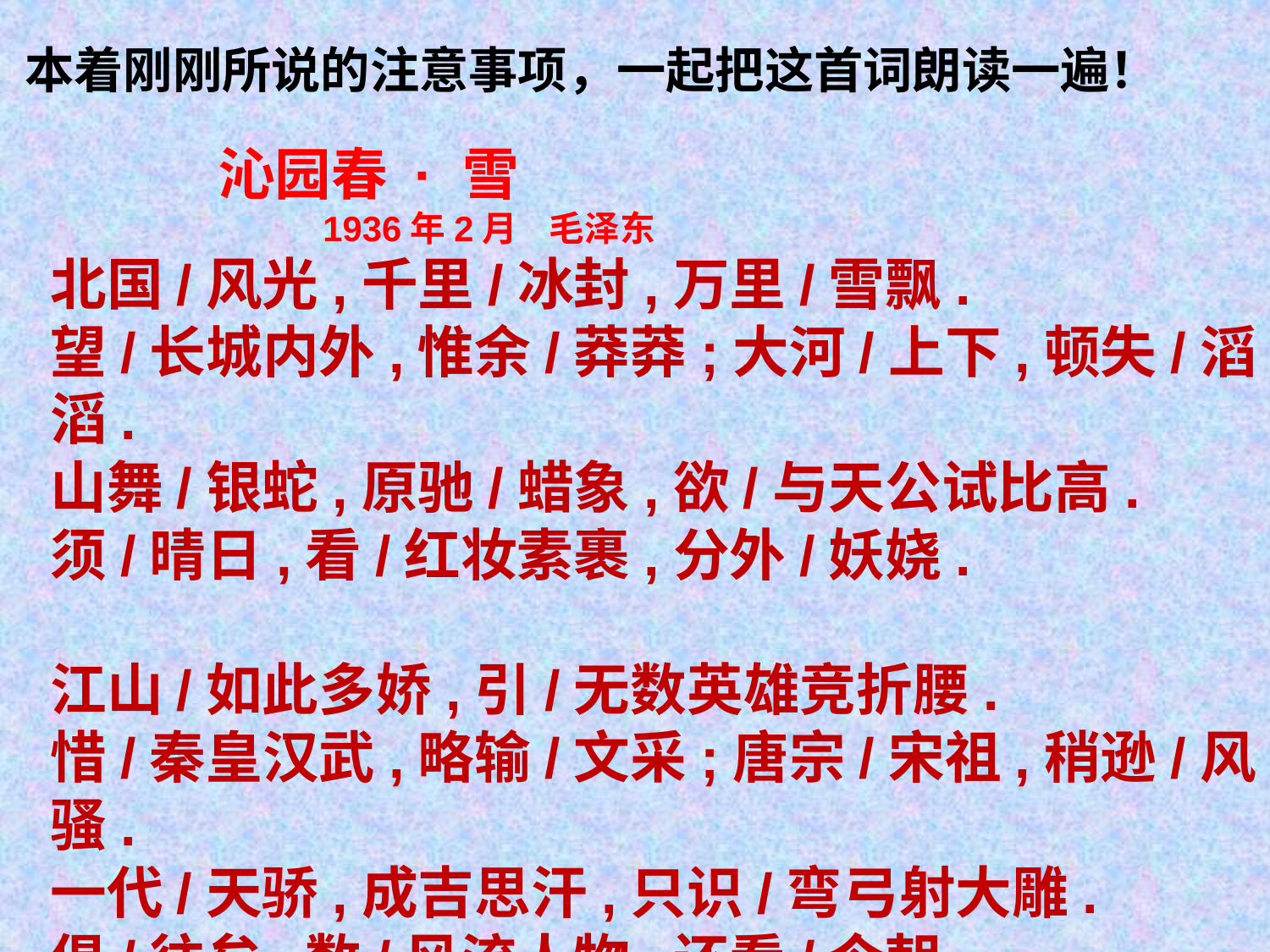

本着刚刚所说的注意事项，一起把这首词朗读一遍！
            沁园春 · 雪
                            1936年2月    毛泽东
北国/风光,千里/冰封,万里/雪飘.
望/长城内外,惟余/莽莽;大河/上下,顿失/滔滔.
山舞/银蛇,原驰/蜡象,欲/与天公试比高.
须/晴日,看/红妆素裹,分外/妖娆.

江山/如此多娇,引/无数英雄竞折腰.
惜/秦皇汉武,略输/文采;唐宗/宋祖,稍逊/风骚.
一代/天骄,成吉思汗,只识/弯弓射大雕.
俱/往矣,数/风流人物,还看/今朝.